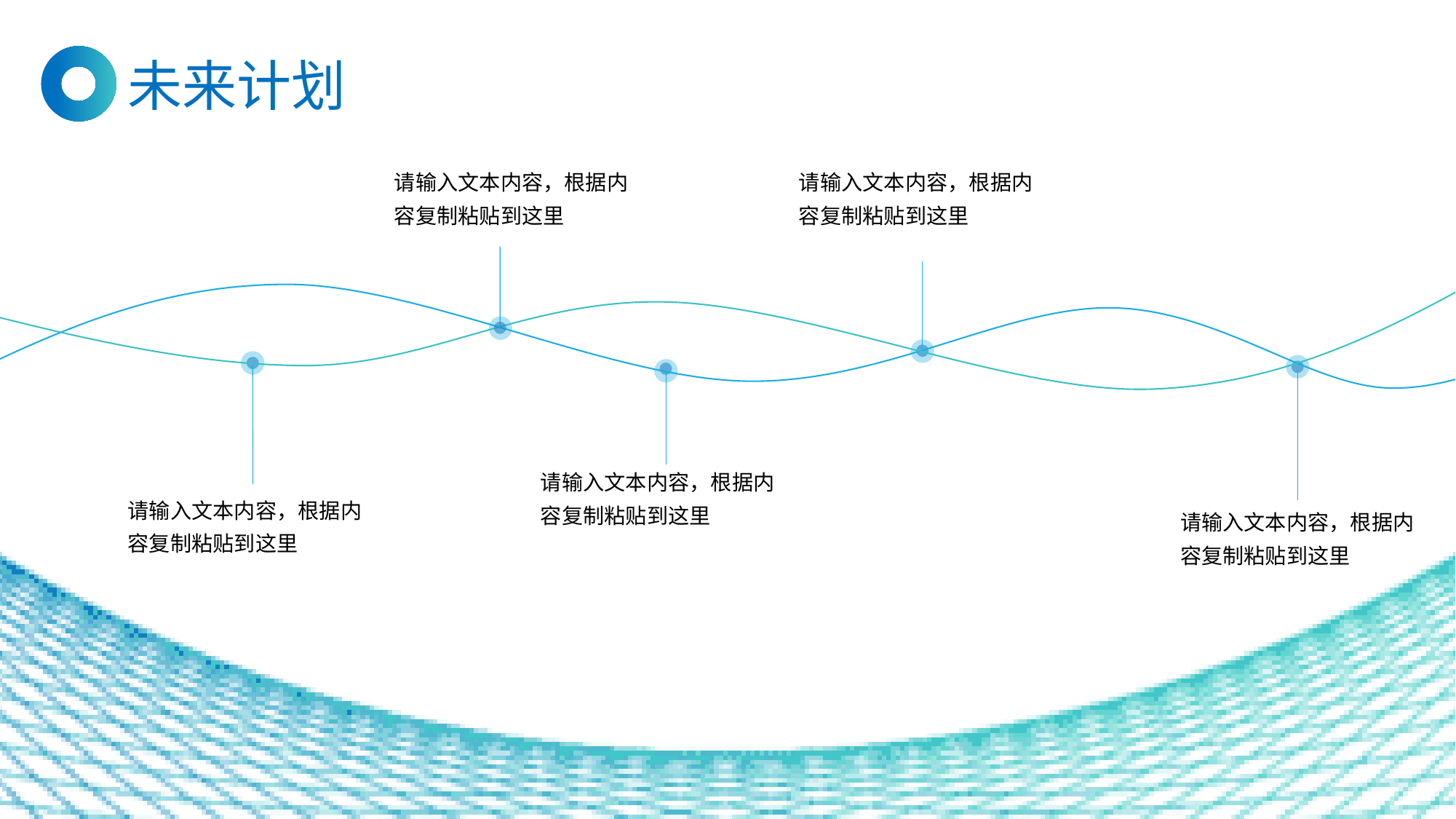

未来计划
请输入文本内容，根据内容复制粘贴到这里
请输入文本内容，根据内容复制粘贴到这里

请输入文本内容，根据内容复制粘贴到这里
请输入文本内容，根据内容复制粘贴到这里
请输入文本内容，根据内容复制粘贴到这里